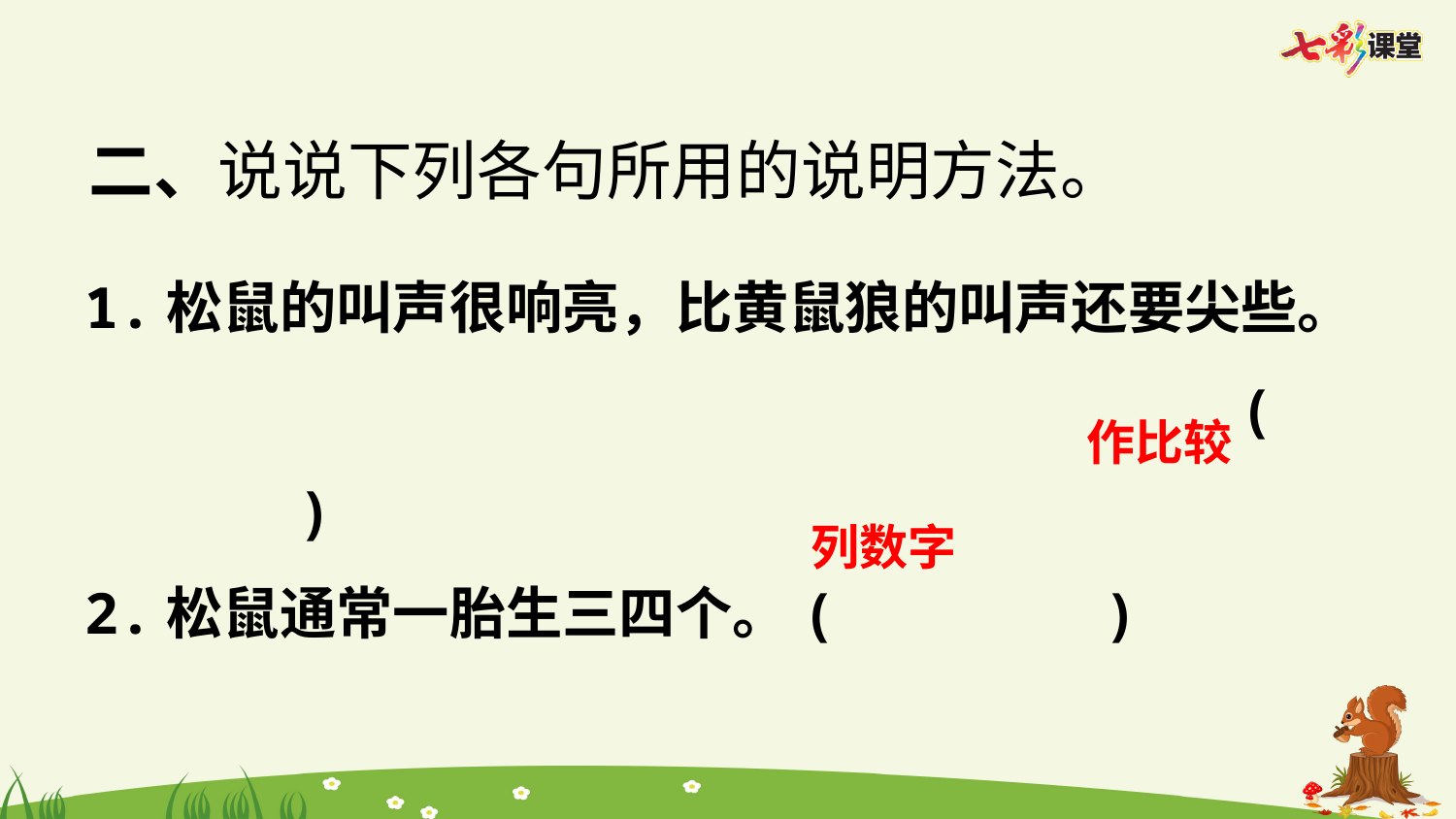

二、说说下列各句所用的说明方法。
1.松鼠的叫声很响亮，比黄鼠狼的叫声还要尖些。
                                  (	  )
2.松鼠通常一胎生三四个。(		)
作比较
列数字